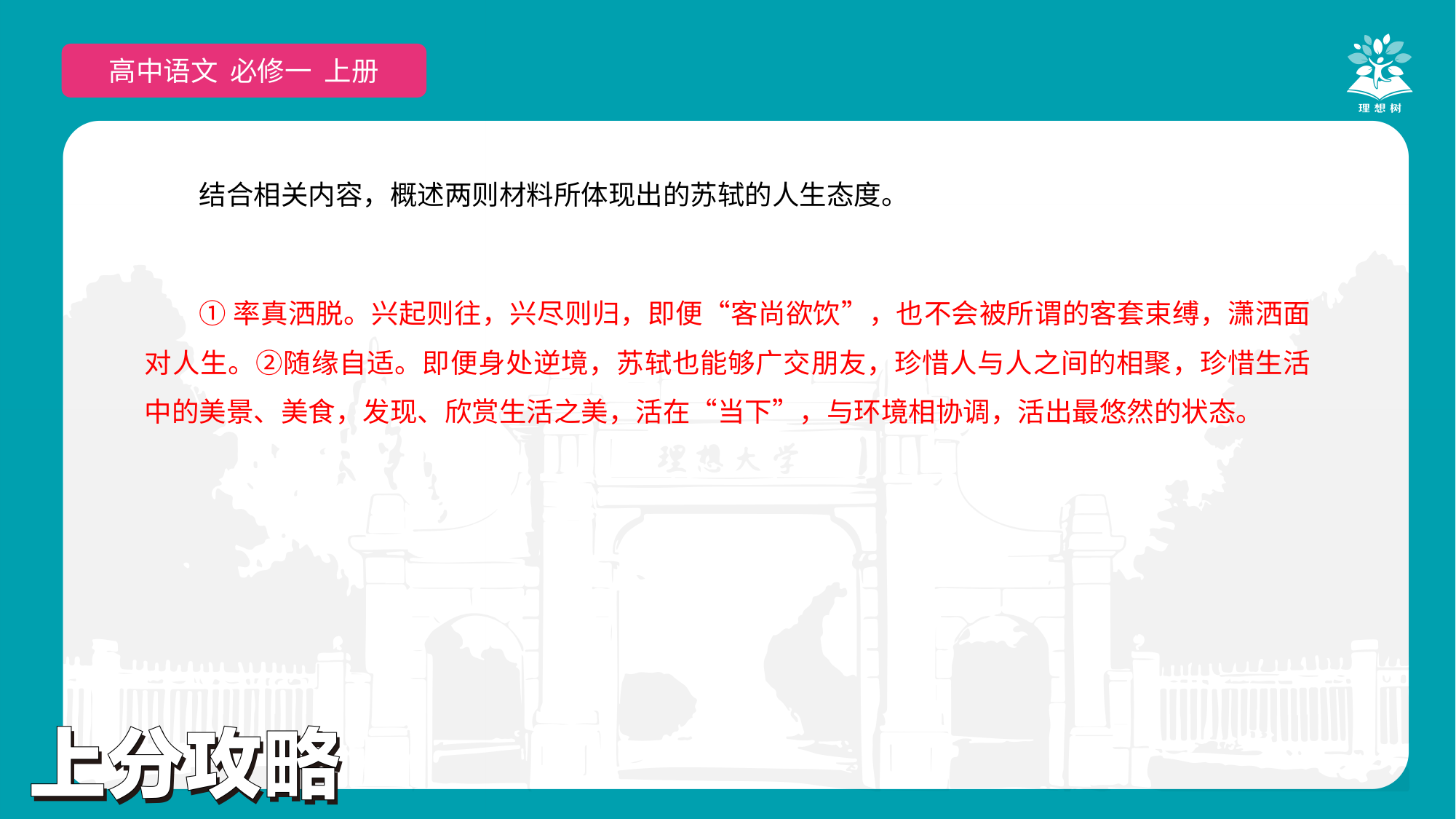

高中语文  必修一  上册
结合相关内容，概述两则材料所体现出的苏轼的人生态度。
①率真洒脱。兴起则往，兴尽则归，即便“客尚欲饮”，也不会被所谓的客套束缚，潇洒面对人生。②随缘自适。即便身处逆境，苏轼也能够广交朋友，珍惜人与人之间的相聚，珍惜生活中的美景、美食，发现、欣赏生活之美，活在“当下”，与环境相协调，活出最悠然的状态。